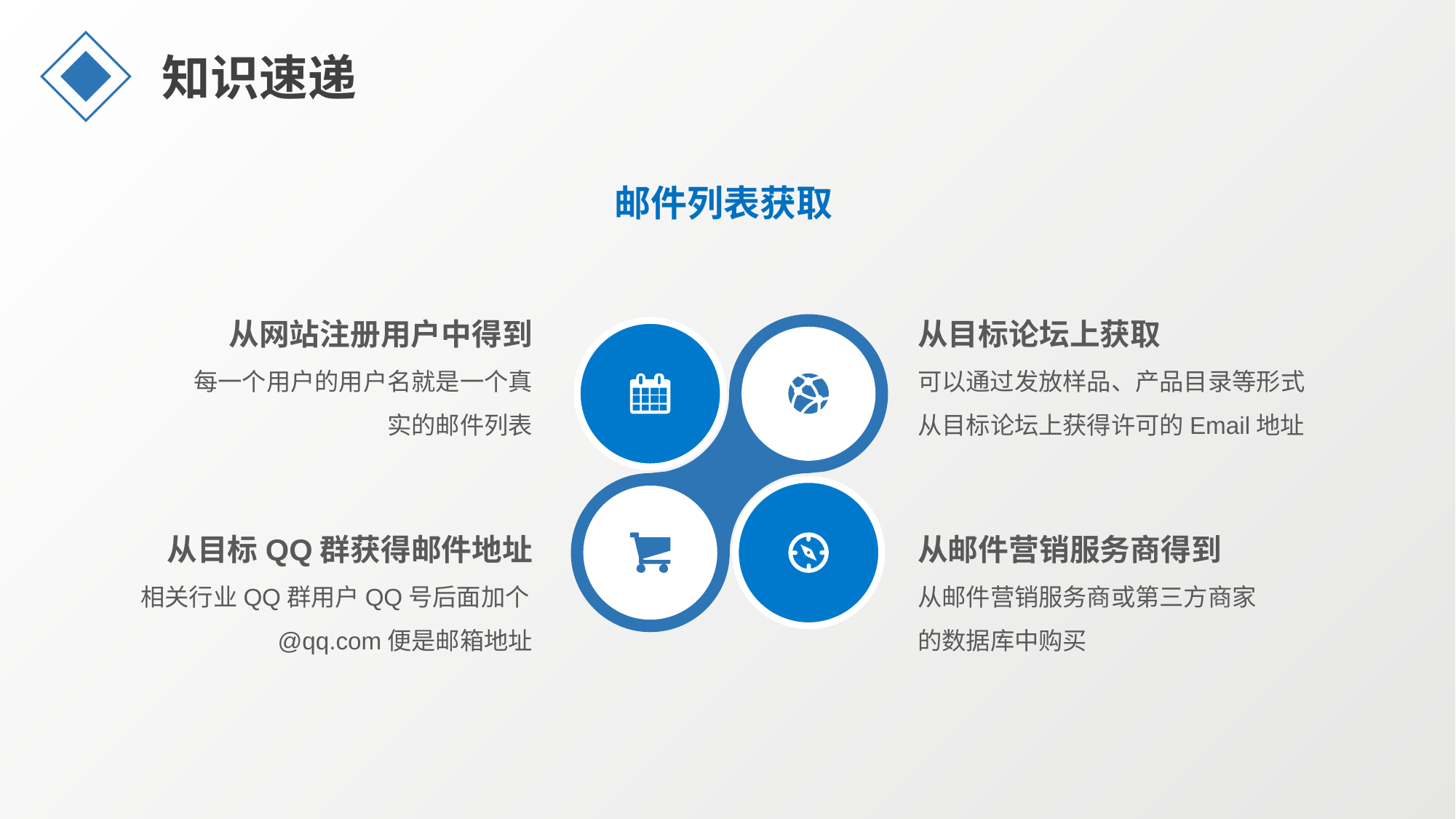

知识速递
邮件列表获取
从网站注册用户中得到
每一个用户的用户名就是一个真实的邮件列表
从目标论坛上获取
可以通过发放样品、产品目录等形式从目标论坛上获得许可的Email地址

从目标QQ群获得邮件地址
相关行业QQ群用户QQ号后面加个@qq.com便是邮箱地址
从邮件营销服务商得到
从邮件营销服务商或第三方商家的数据库中购买